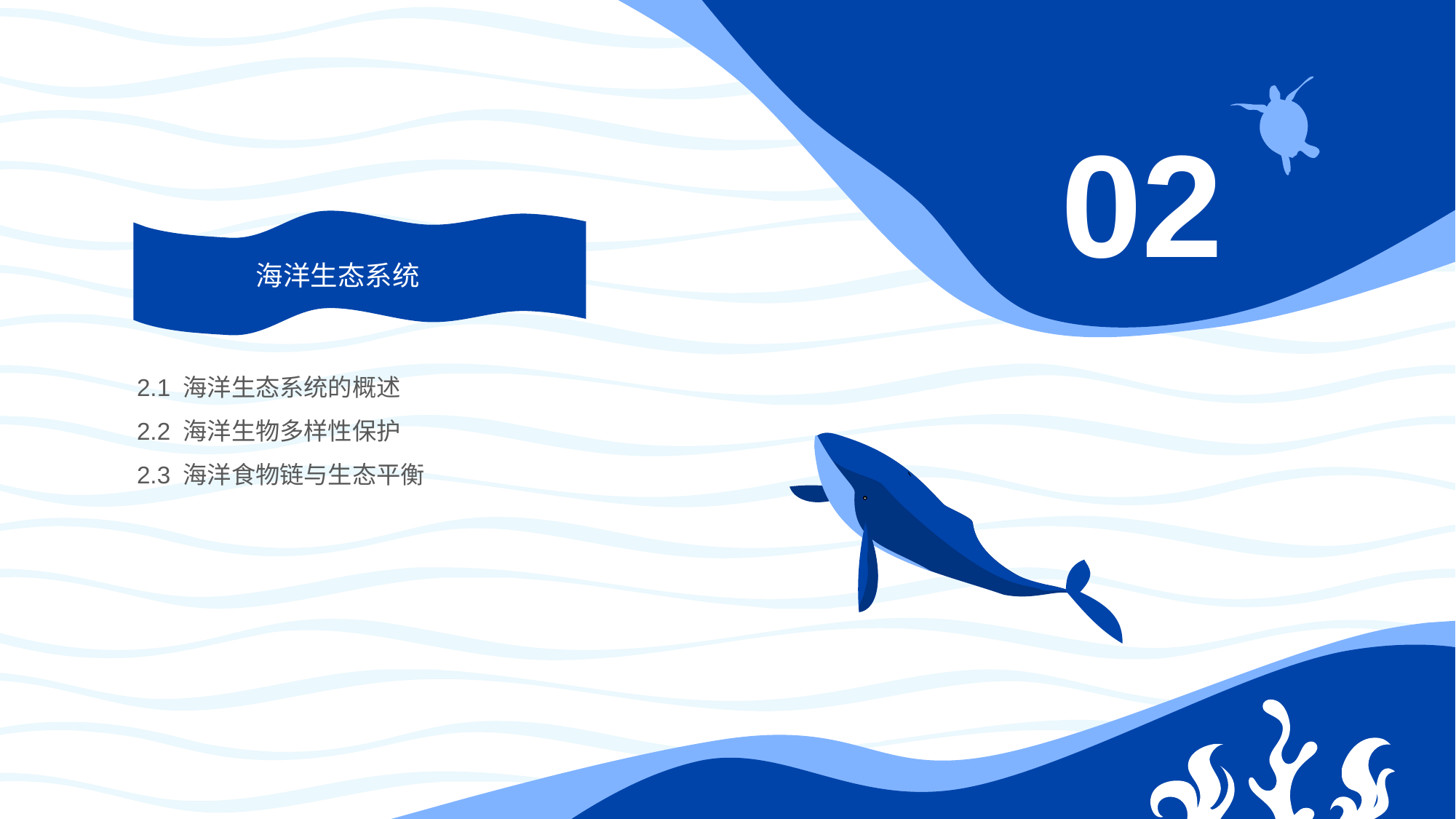

保
态

目录
生
护
02
洋
海

海洋生态系统
2.1 海洋生态系统的概述
2.2 海洋生物多样性保护
2.3 海洋食物链与生态平衡